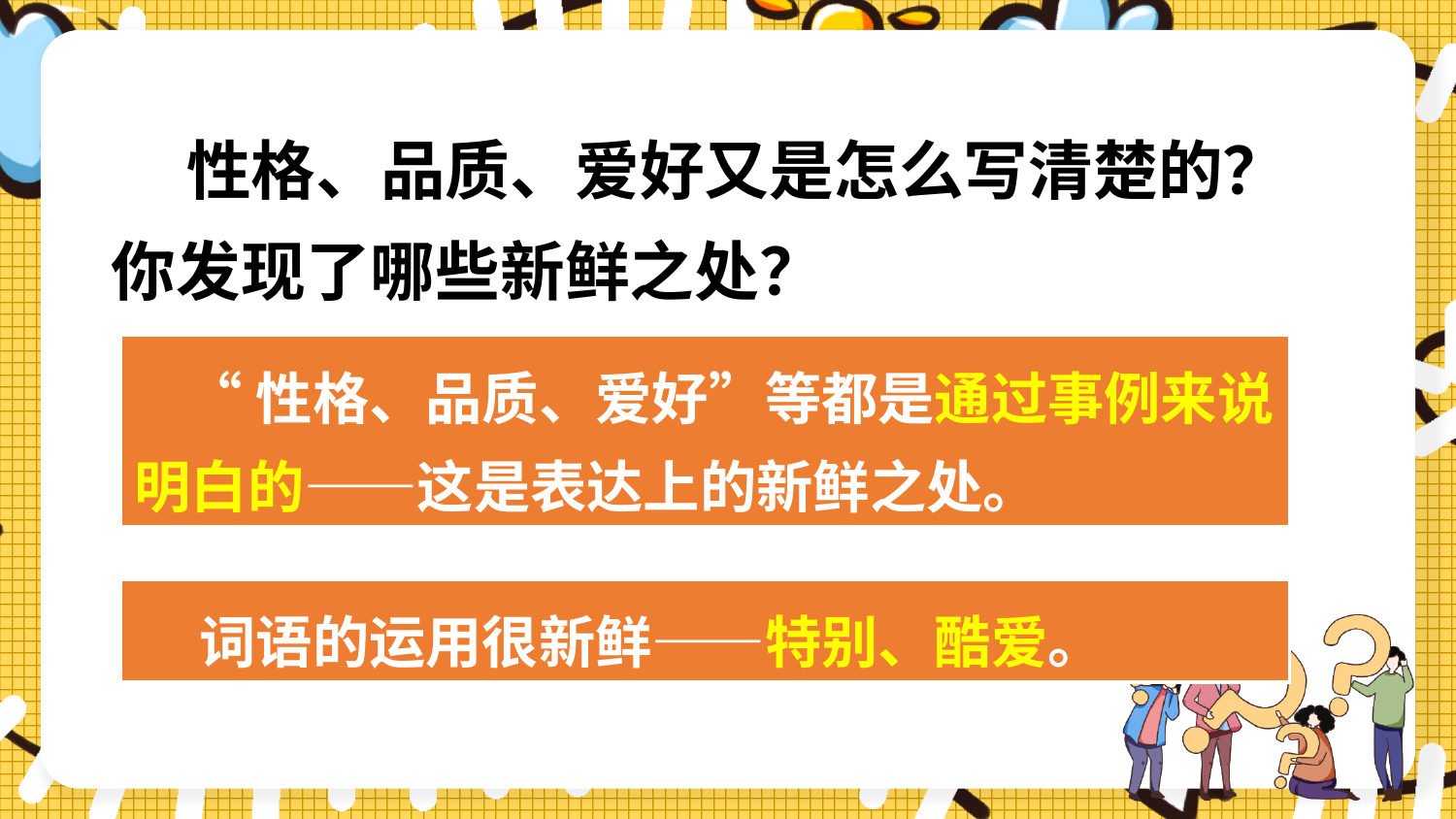

性格、品质、爱好又是怎么写清楚的？你发现了哪些新鲜之处？
    “性格、品质、爱好”等都是通过事例来说明白的——这是表达上的新鲜之处。
    词语的运用很新鲜——特别、酷爱。